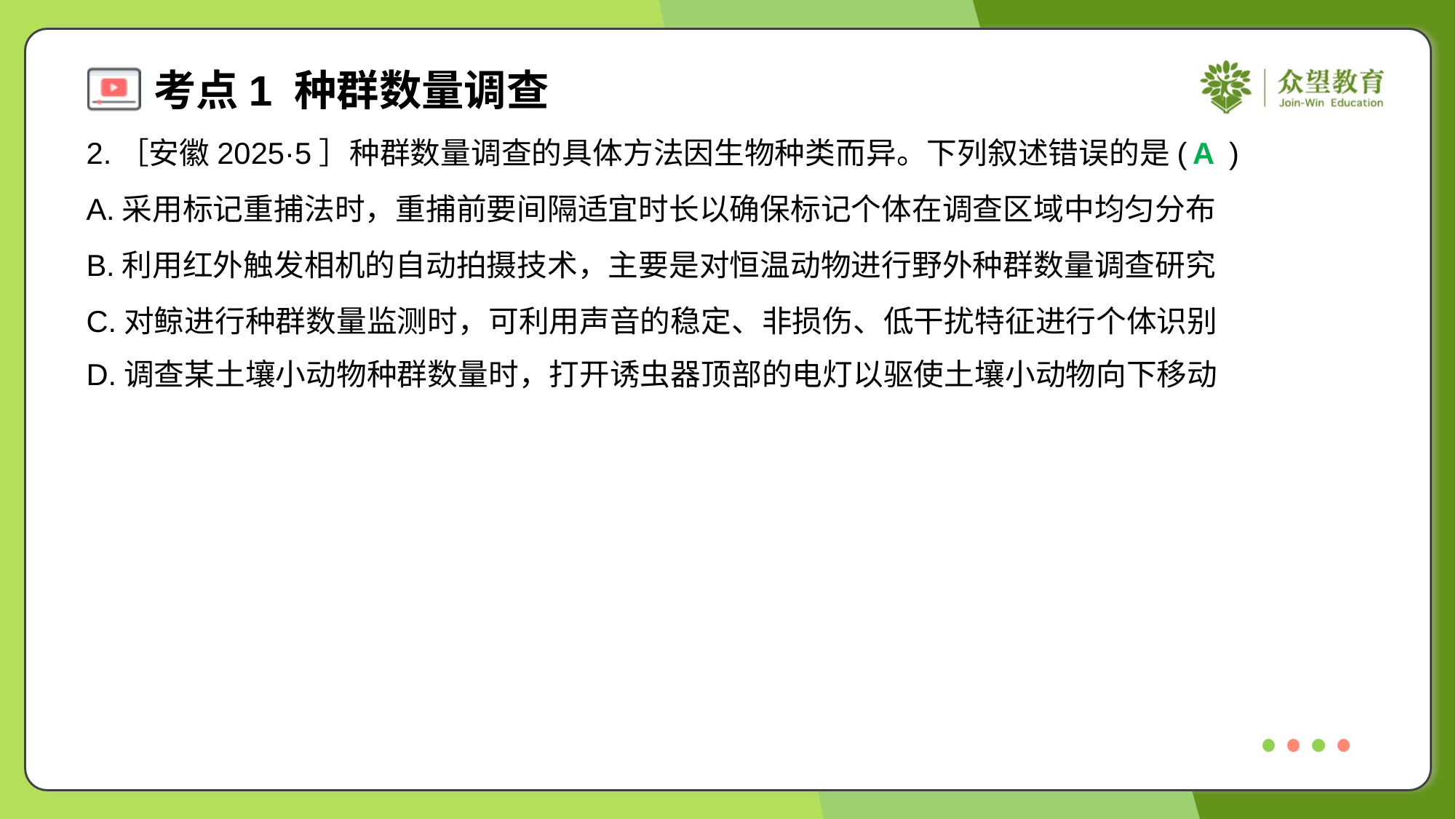

2.［安徽2025·5］种群数量调查的具体方法因生物种类而异。下列叙述错误的是(     )
A
A.采用标记重捕法时，重捕前要间隔适宜时长以确保标记个体在调查区域中均匀分布
B.利用红外触发相机的自动拍摄技术，主要是对恒温动物进行野外种群数量调查研究
C.对鲸进行种群数量监测时，可利用声音的稳定、非损伤、低干扰特征进行个体识别
D.调查某土壤小动物种群数量时，打开诱虫器顶部的电灯以驱使土壤小动物向下移动